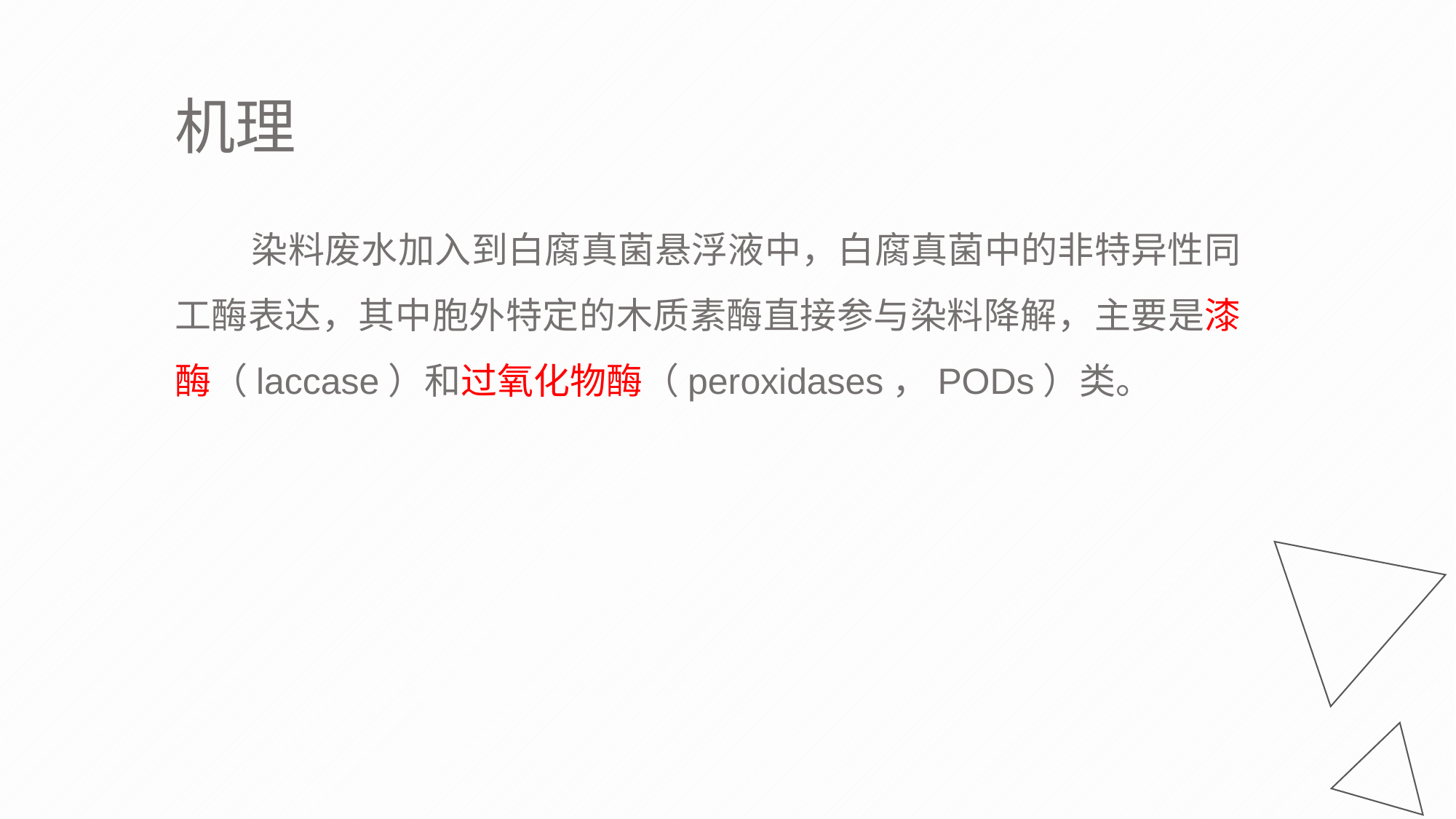

机理

        染料废水加入到白腐真菌悬浮液中，白腐真菌中的非特异性同工酶表达，其中胞外特定的木质素酶直接参与染料降解，主要是漆酶（laccase）和过氧化物酶（peroxidases，PODs）类。